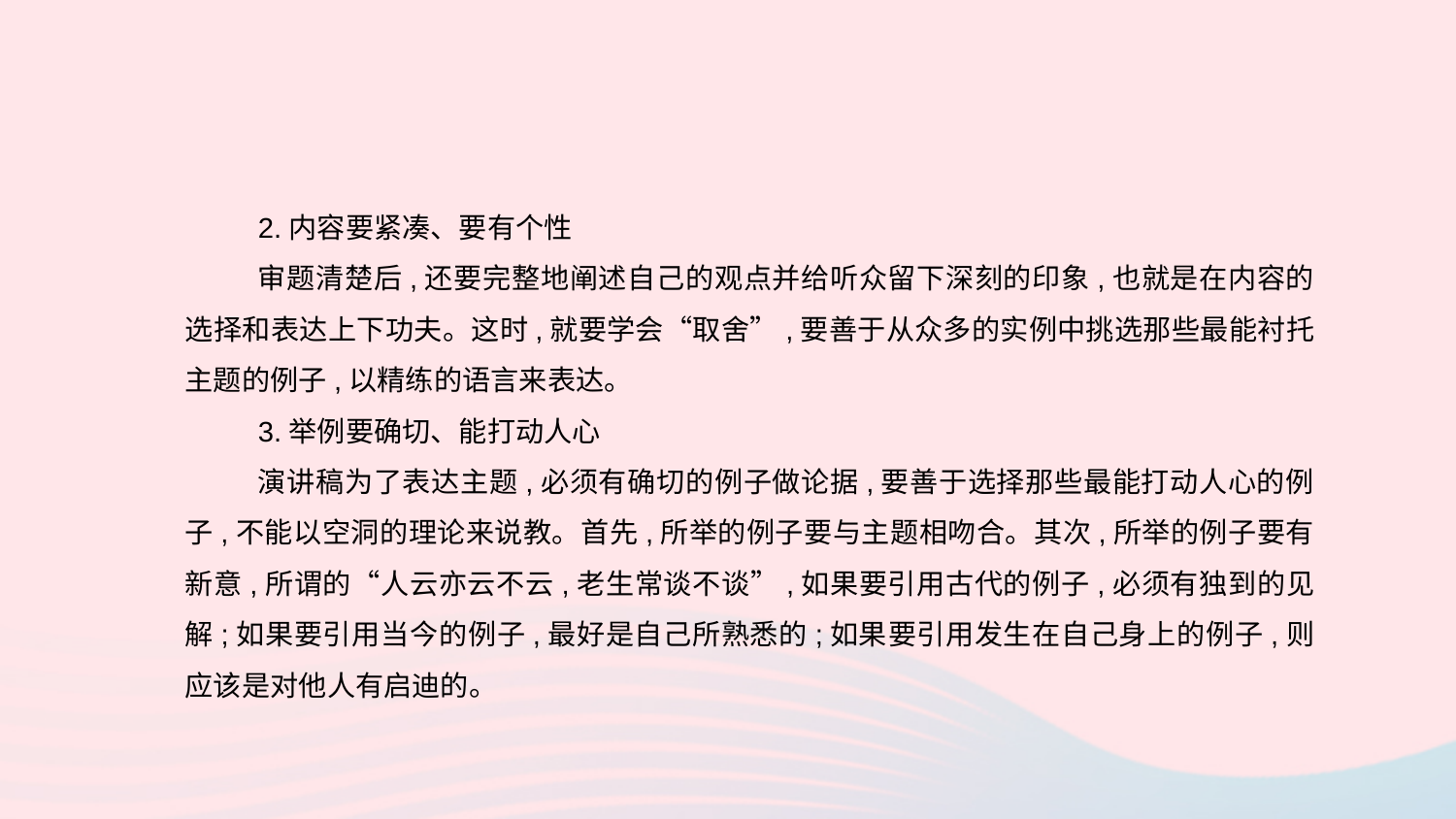

2.内容要紧凑、要有个性
审题清楚后,还要完整地阐述自己的观点并给听众留下深刻的印象,也就是在内容的选择和表达上下功夫。这时,就要学会“取舍”,要善于从众多的实例中挑选那些最能衬托主题的例子,以精练的语言来表达。
3.举例要确切、能打动人心
演讲稿为了表达主题,必须有确切的例子做论据,要善于选择那些最能打动人心的例子,不能以空洞的理论来说教。首先,所举的例子要与主题相吻合。其次,所举的例子要有新意,所谓的“人云亦云不云,老生常谈不谈”,如果要引用古代的例子,必须有独到的见解;如果要引用当今的例子,最好是自己所熟悉的;如果要引用发生在自己身上的例子,则应该是对他人有启迪的。